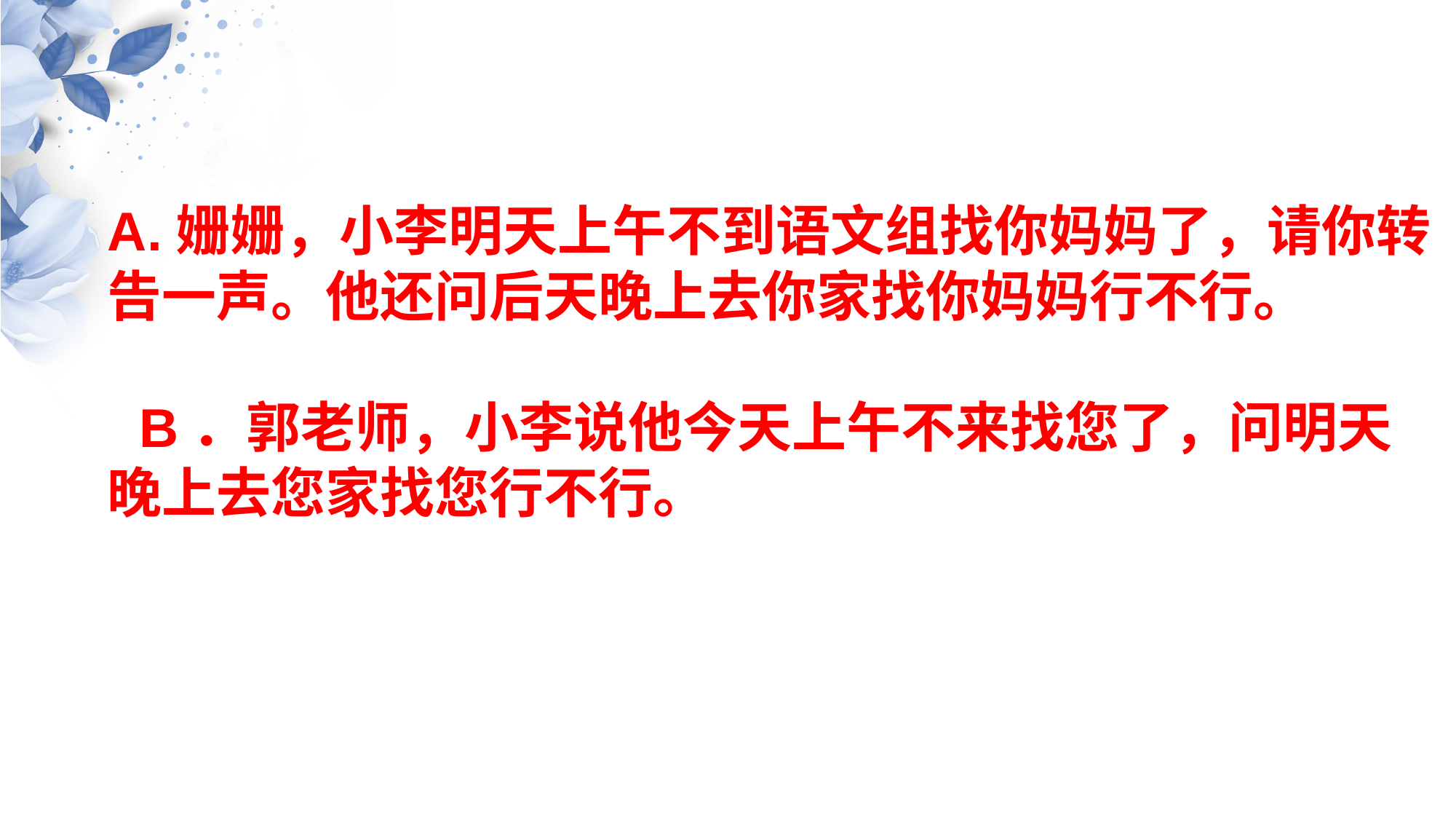

A.姗姗，小李明天上午不到语文组找你妈妈了，请你转告一声。他还问后天晚上去你家找你妈妈行不行。

B．郭老师，小李说他今天上午不来找您了，问明天晚上去您家找您行不行。